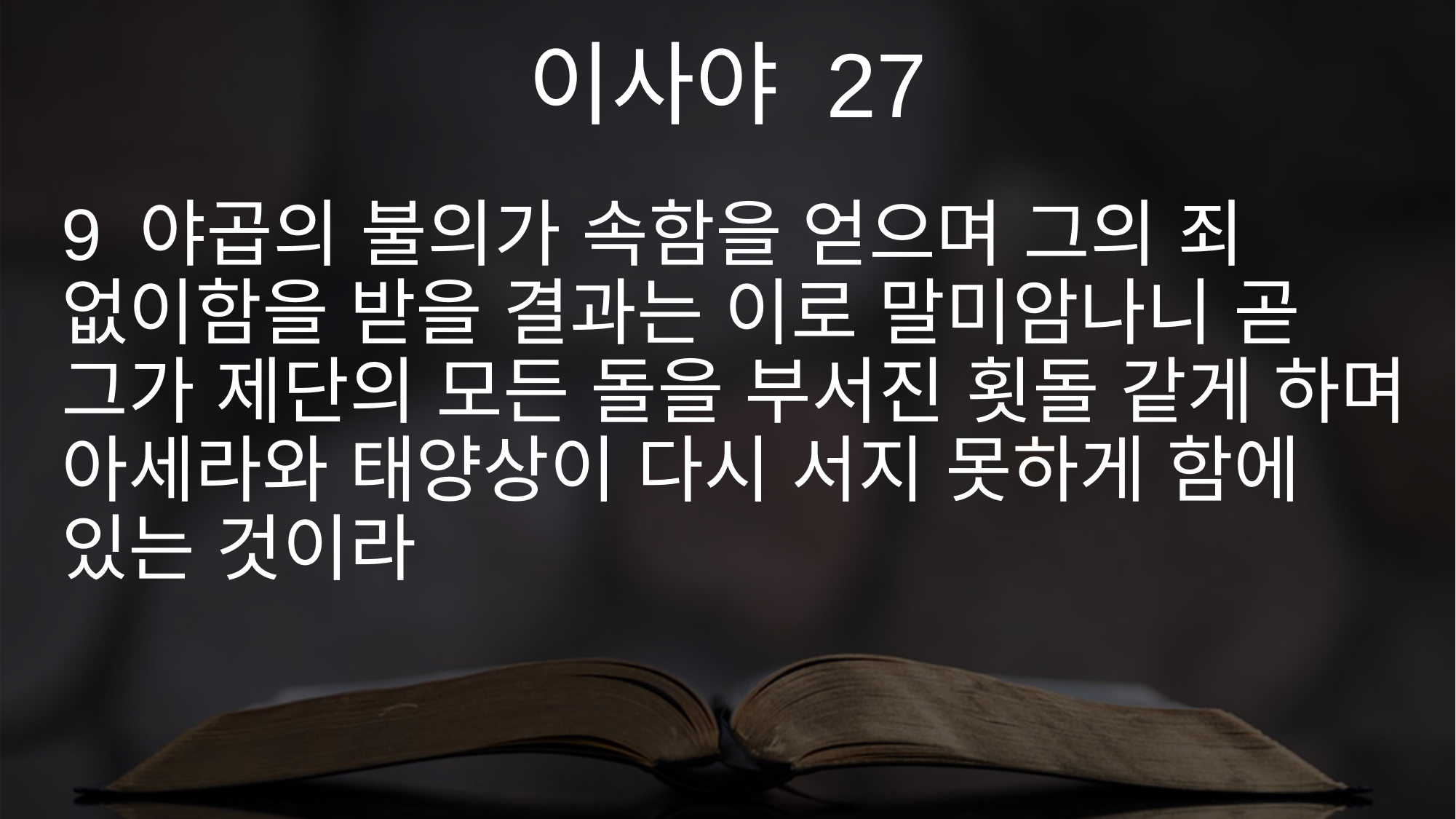

이사야 27
9 야곱의 불의가 속함을 얻으며 그의 죄 없이함을 받을 결과는 이로 말미암나니 곧 그가 제단의 모든 돌을 부서진 횟돌 같게 하며 아세라와 태양상이 다시 서지 못하게 함에 있는 것이라